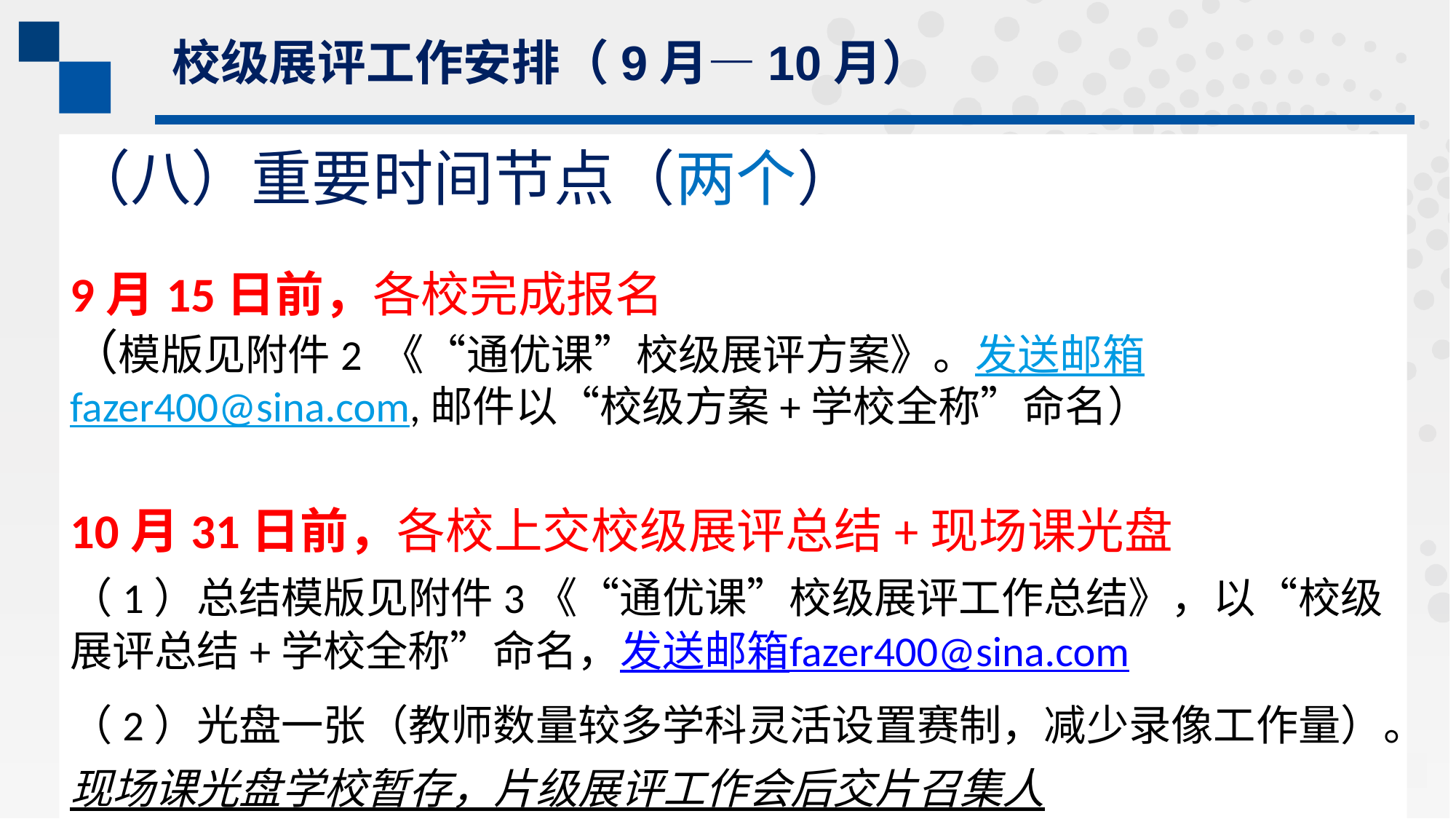

校级展评工作安排（9月—10月）

（八）重要时间节点（两个）

9月15日前，各校完成报名
（模版见附件2 《“通优课”校级展评方案》。发送邮箱fazer400@sina.com,邮件以“校级方案+学校全称”命名）

10月31日前，各校上交校级展评总结+现场课光盘
（1）总结模版见附件3《“通优课”校级展评工作总结》，以“校级展评总结+学校全称”命名，发送邮箱fazer400@sina.com
（2）光盘一张（教师数量较多学科灵活设置赛制，减少录像工作量）。现场课光盘学校暂存，片级展评工作会后交片召集人